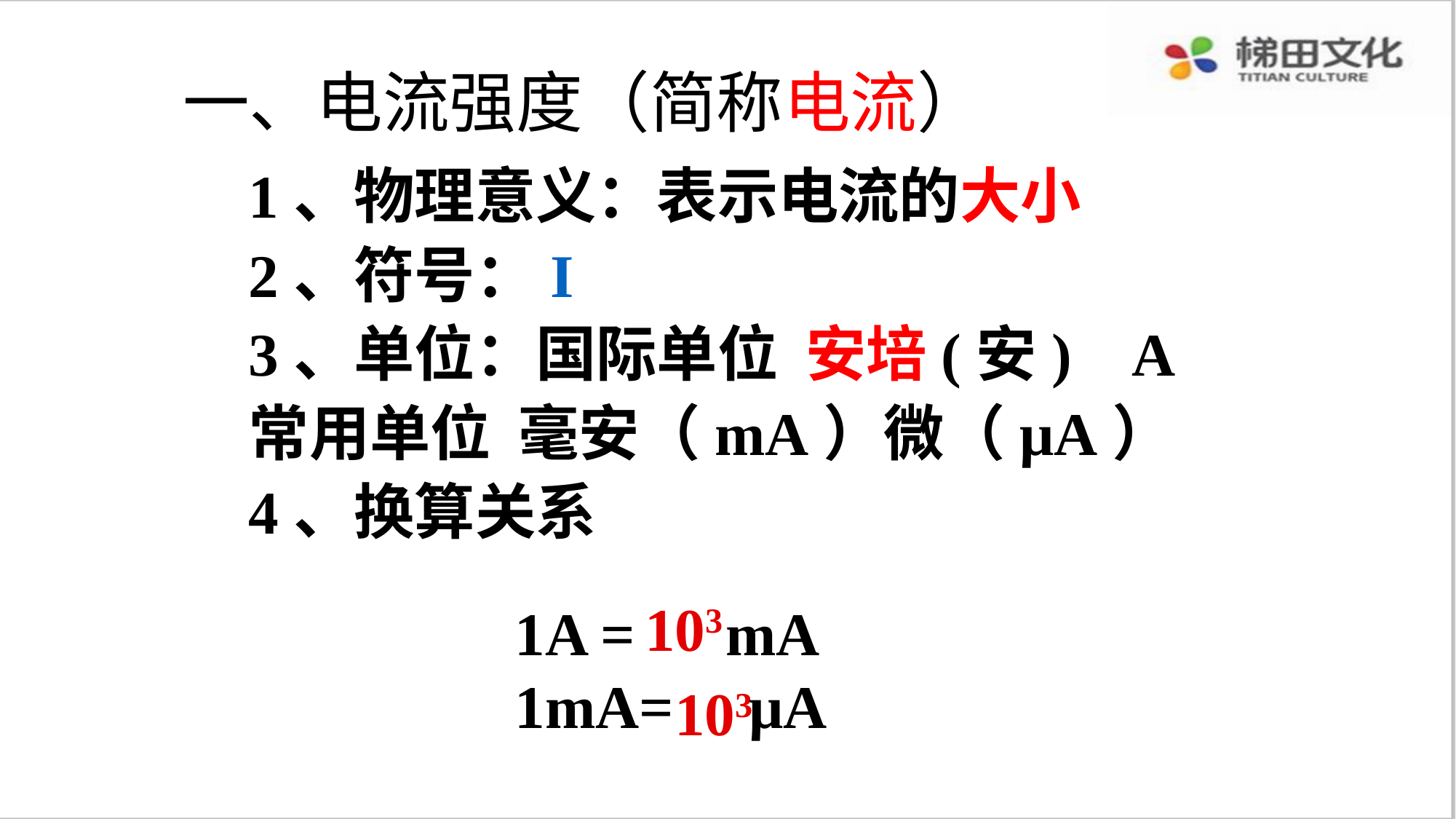

一、电流强度（简称电流）
1、物理意义：表示电流的大小
2、符号：I
3、单位：国际单位  安培(安)    A
常用单位  毫安（mA）微（μA）
4、换算关系
103
1A =      mA
1mA=     μA
103